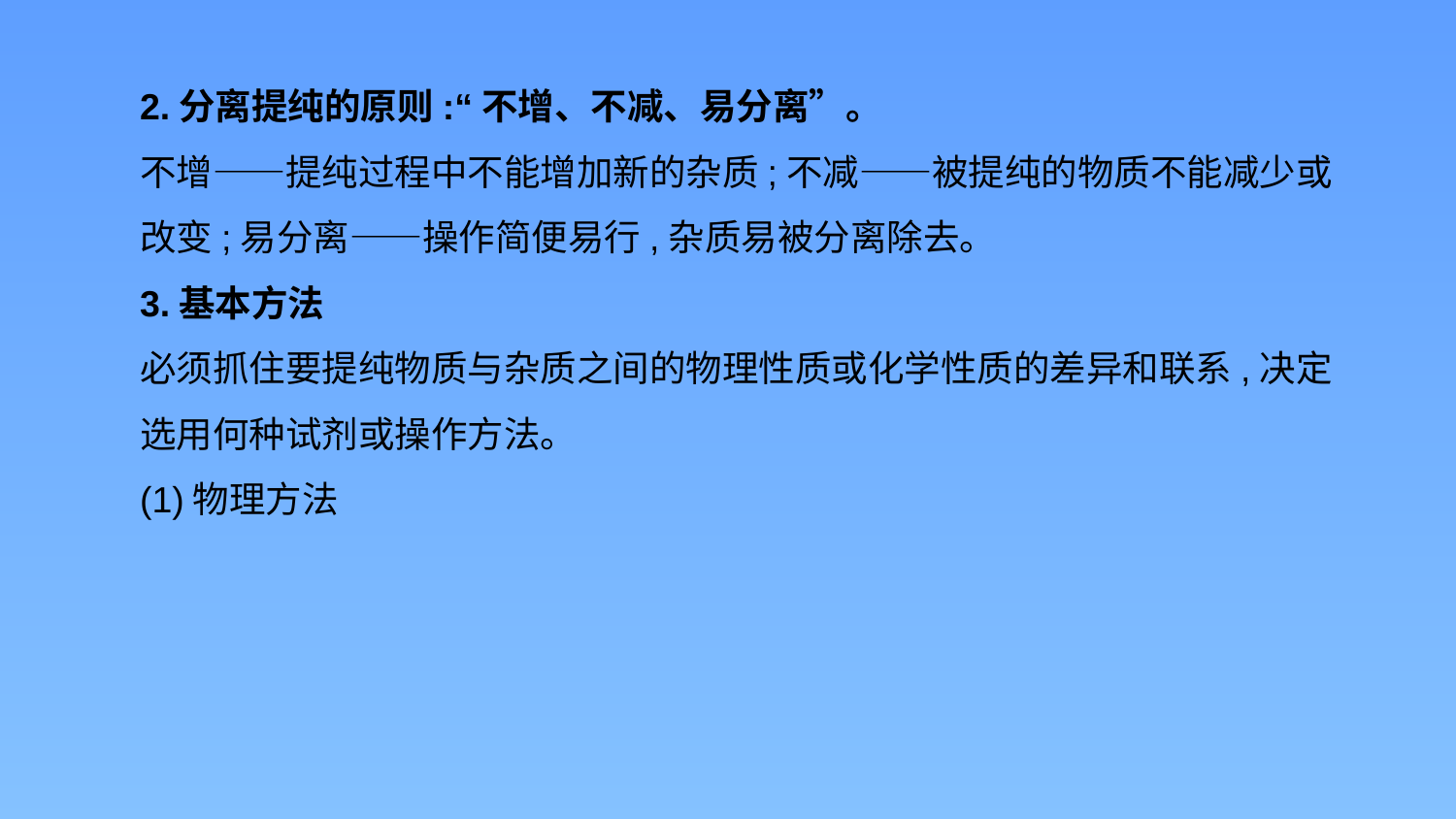

2.分离提纯的原则:“不增、不减、易分离”。
不增——提纯过程中不能增加新的杂质;不减——被提纯的物质不能减少或改变;易分离——操作简便易行,杂质易被分离除去。
3.基本方法
必须抓住要提纯物质与杂质之间的物理性质或化学性质的差异和联系,决定选用何种试剂或操作方法。
(1)物理方法